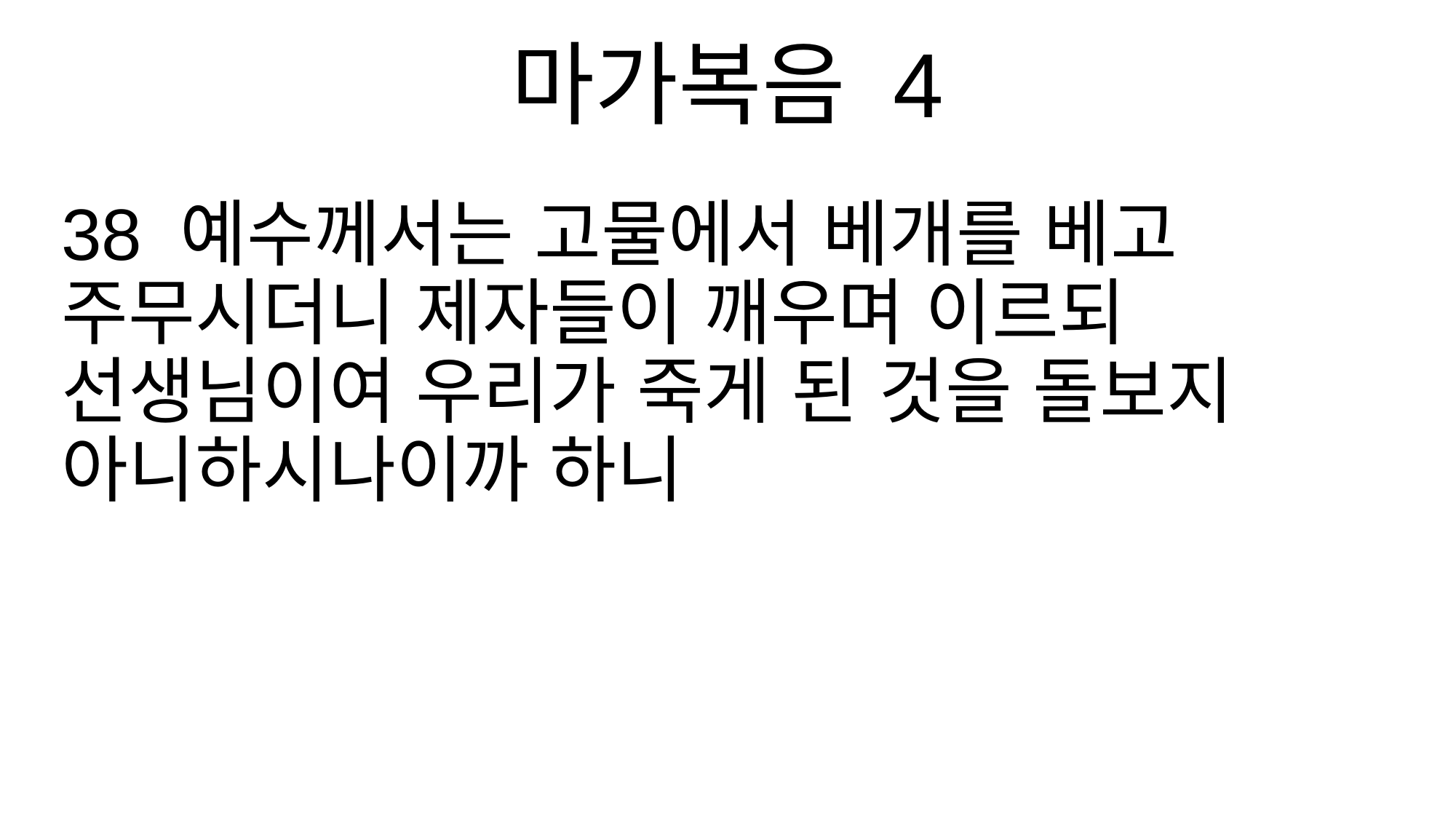

마가복음 4
38 예수께서는 고물에서 베개를 베고 주무시더니 제자들이 깨우며 이르되 선생님이여 우리가 죽게 된 것을 돌보지 아니하시나이까 하니